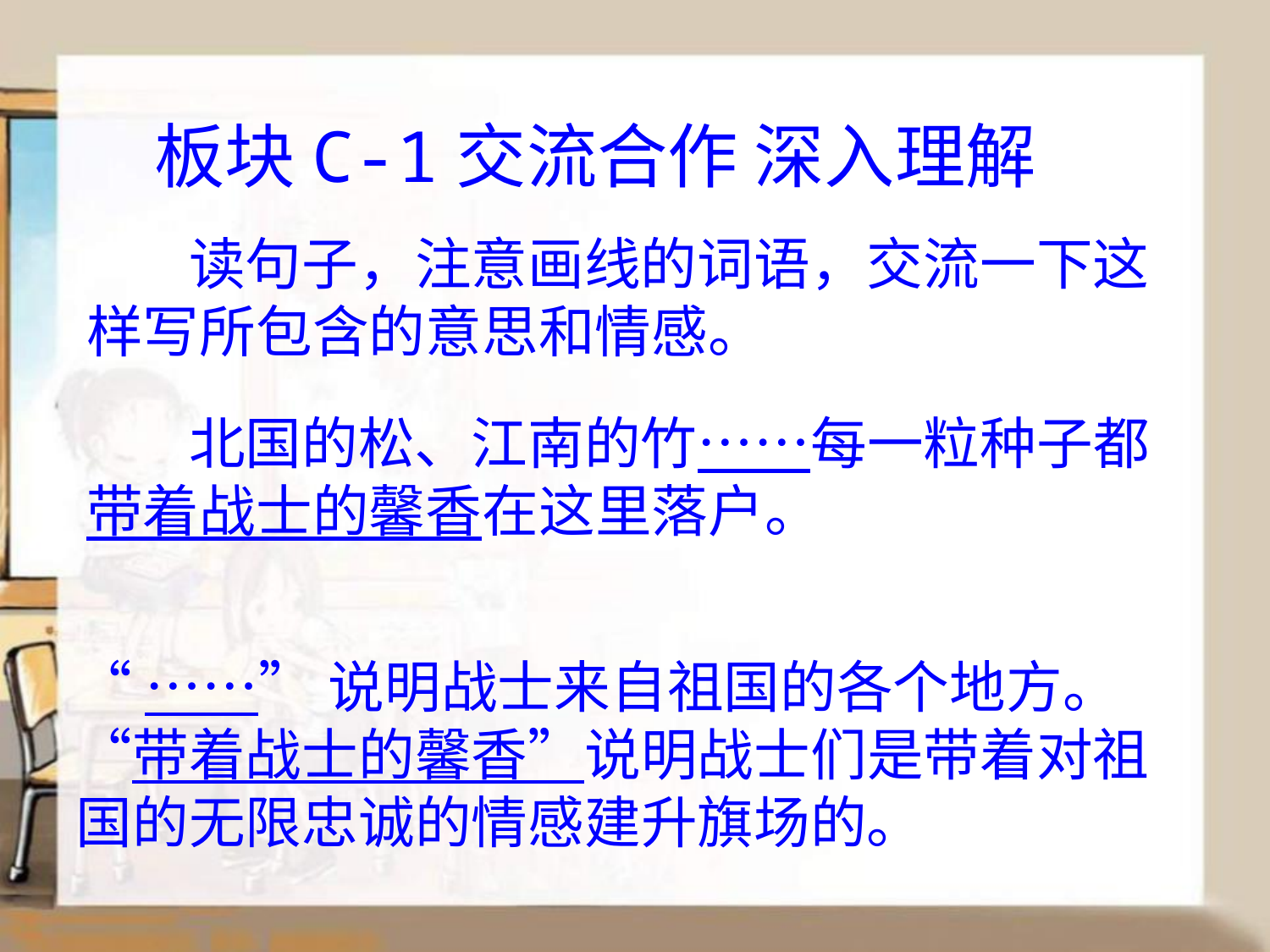

板块C-1交流合作 深入理解
       读句子，注意画线的词语，交流一下这样写所包含的意思和情感。
       北国的松、江南的竹……每一粒种子都带着战士的馨香在这里落户。
“ ……”说明战士来自祖国的各个地方。“带着战士的馨香”说明战士们是带着对祖国的无限忠诚的情感建升旗场的。